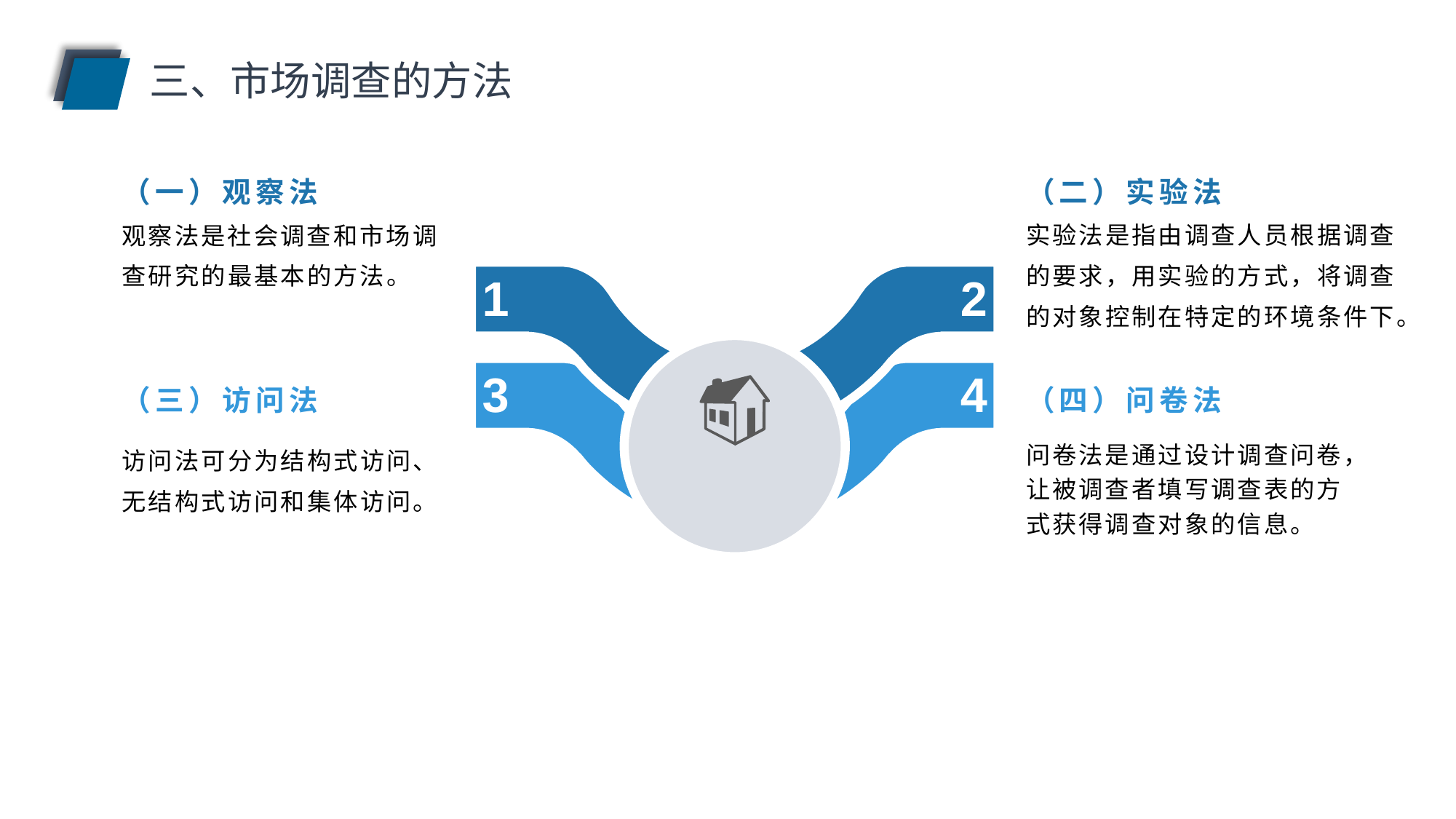

三、市场调查的方法
（二）实验法
（一）观察法
实验法是指由调查人员根据调查的要求，用实验的方式，将调查的对象控制在特定的环境条件下。
观察法是社会调查和市场调查研究的最基本的方法。
1
2

3
4
（四）问卷法
（三）访问法

问卷法是通过设计调查问卷，让被调查者填写调查表的方式获得调查对象的信息。
访问法可分为结构式访问、无结构式访问和集体访问。